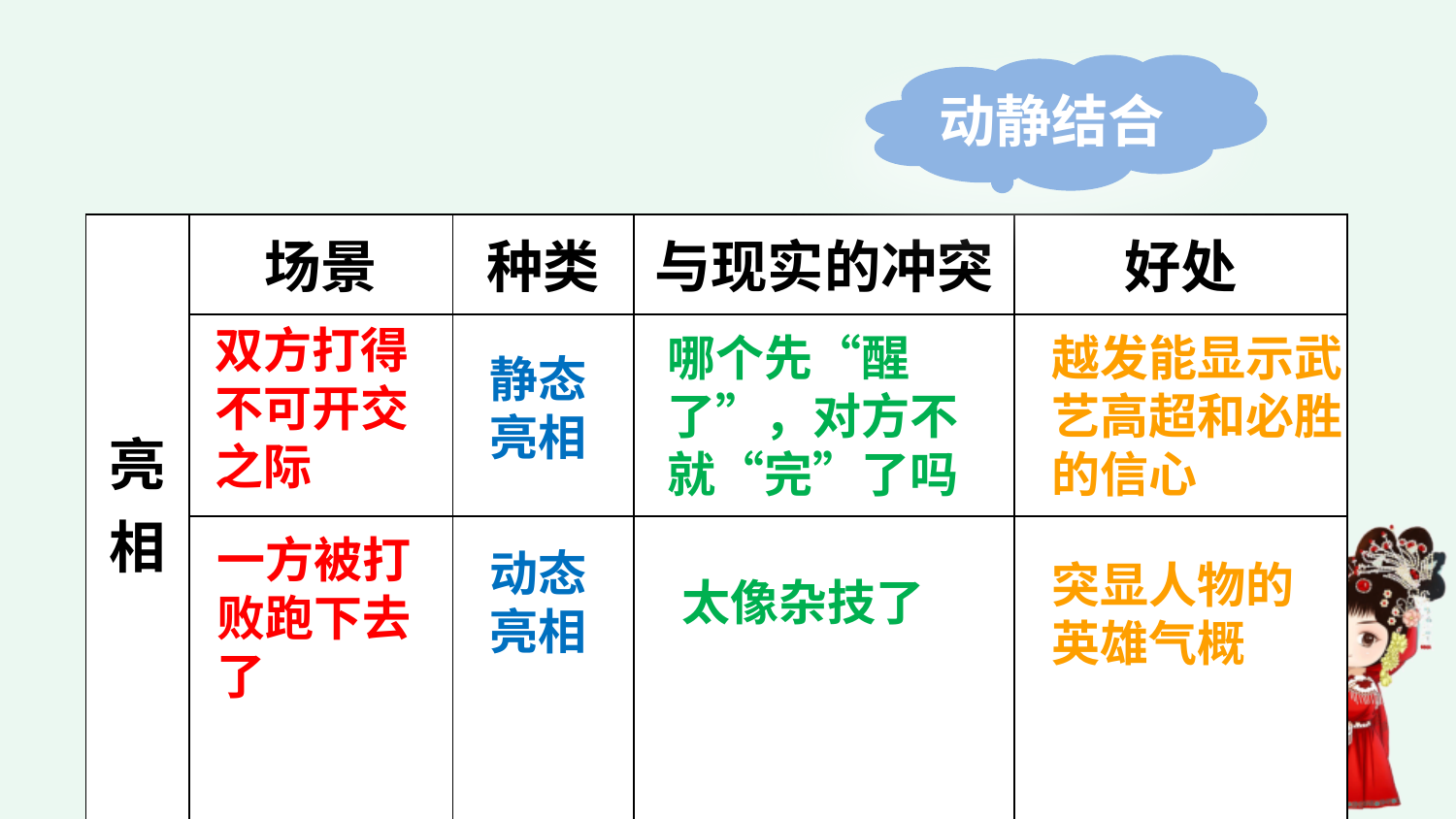

动静结合
| 亮相 | 场景 | 种类 | 与现实的冲突 | 好处 |
| --- | --- | --- | --- | --- |
|  |  |  |  |  |
|  |  |  |  |  |
双方打得不可开交之际
哪个先“醒了”，对方不就“完”了吗
越发能显示武艺高超和必胜的信心
静态亮相
一方被打败跑下去了
动态亮相
突显人物的
英雄气概
太像杂技了